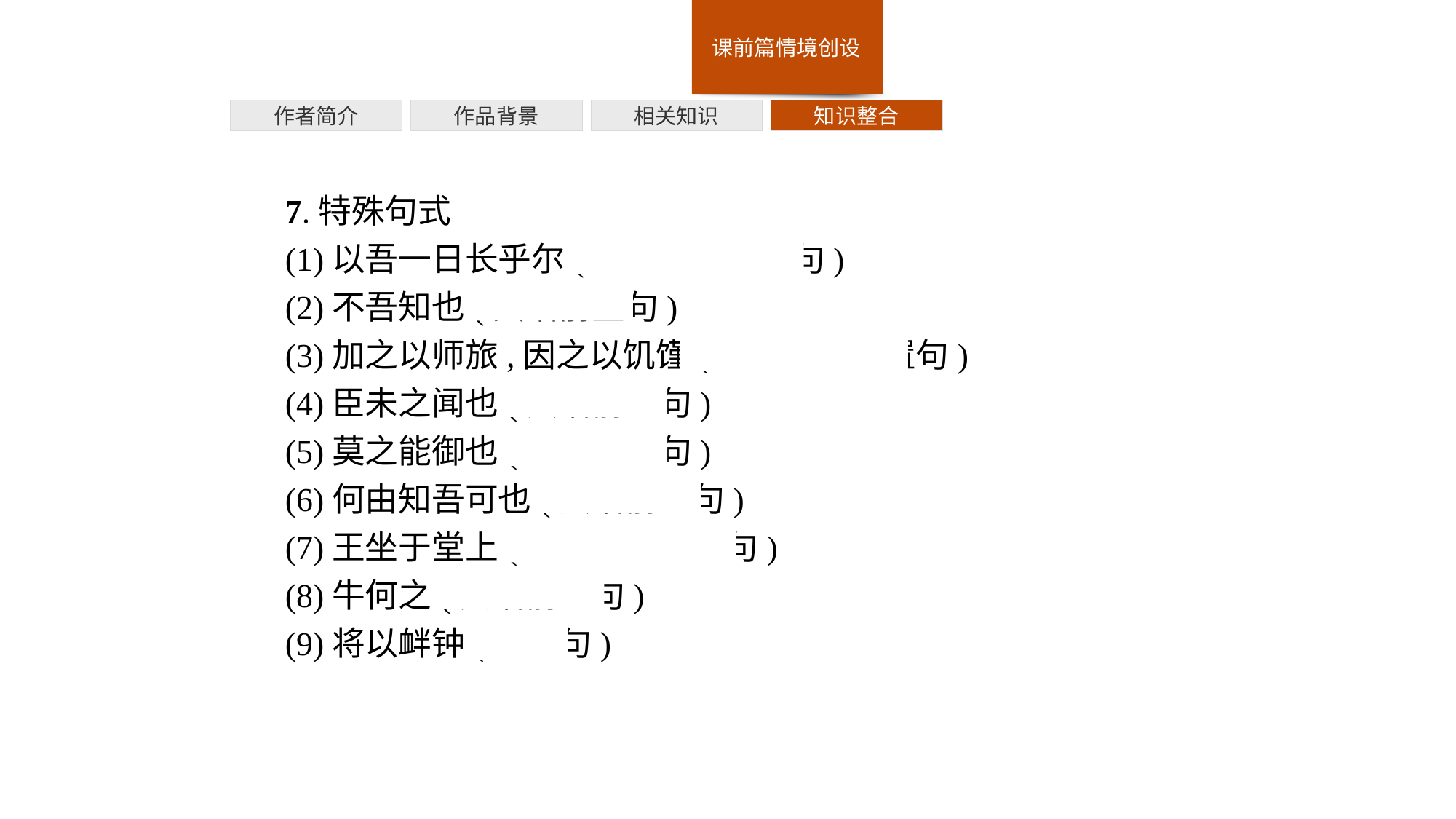

作者简介
作品背景
相关知识
知识整合
7.特殊句式
(1)以吾一日长乎尔(介词结构后置句)
(2)不吾知也(宾语前置句)
(3)加之以师旅,因之以饥馑(介词结构后置句)
(4)臣未之闻也(宾语前置句)
(5)莫之能御也(宾语前置句)
(6)何由知吾可也(宾语前置句)
(7)王坐于堂上(介词结构后置句)
(8)牛何之(宾语前置句)
(9)将以衅钟(省略句)